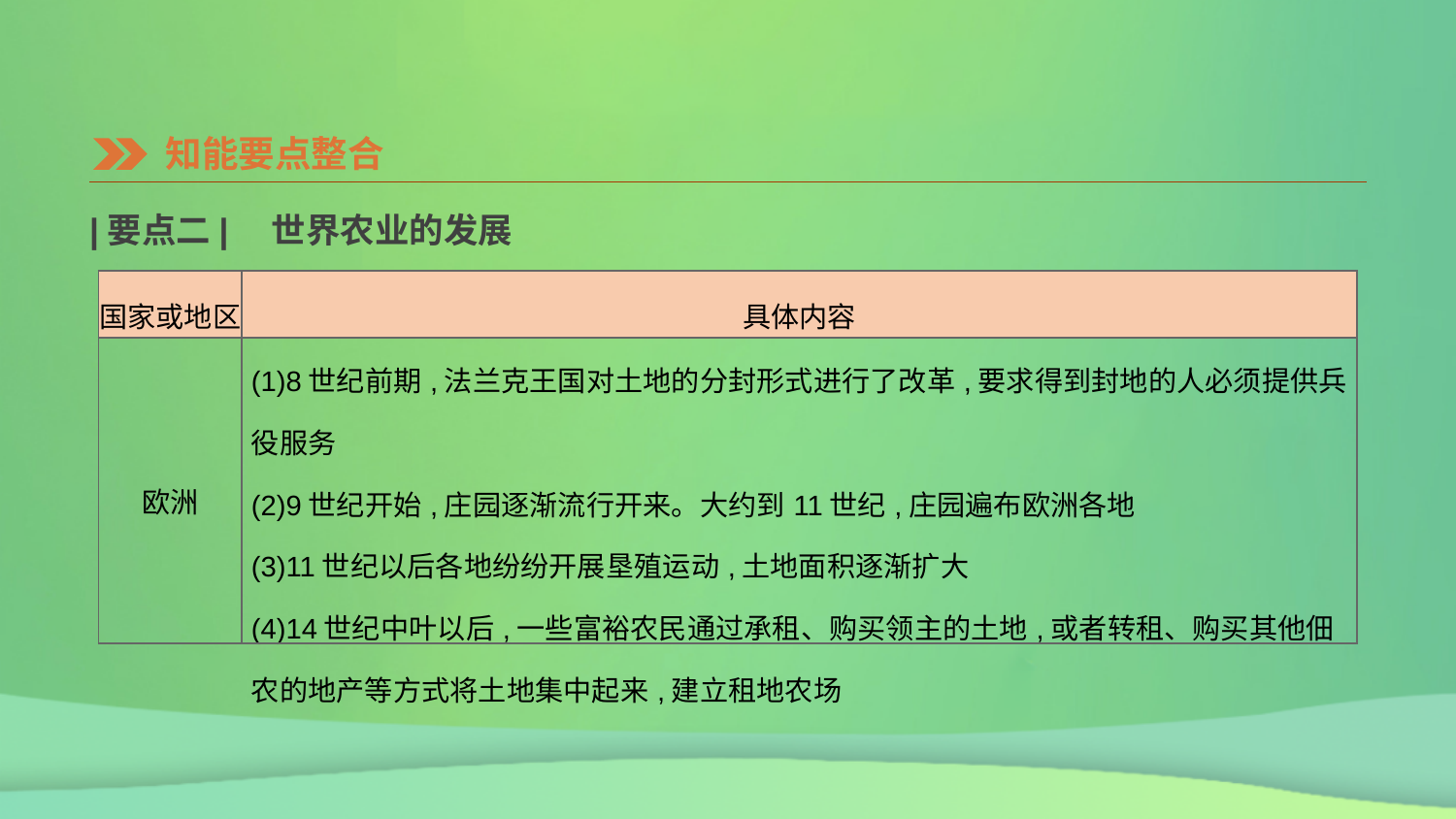

知能要点整合

|要点二|　世界农业的发展
| 国家或地区 | 具体内容 |
| --- | --- |
| 欧洲 | (1)8世纪前期,法兰克王国对土地的分封形式进行了改革,要求得到封地的人必须提供兵役服务 (2)9世纪开始,庄园逐渐流行开来。大约到11世纪,庄园遍布欧洲各地 (3)11世纪以后各地纷纷开展垦殖运动,土地面积逐渐扩大 (4)14世纪中叶以后,一些富裕农民通过承租、购买领主的土地,或者转租、购买其他佃农的地产等方式将土地集中起来,建立租地农场 |